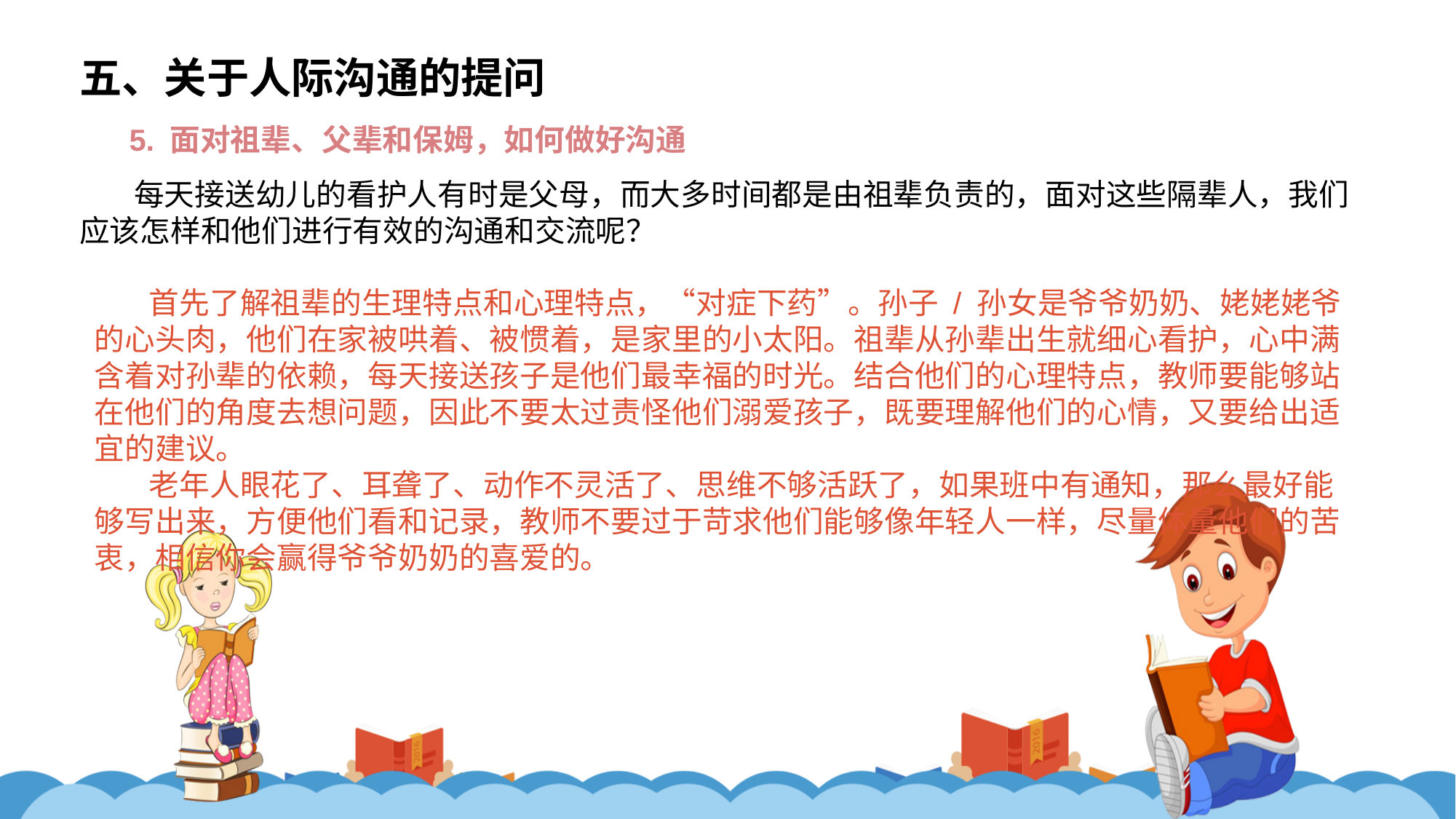

五、关于人际沟通的提问
5. 面对祖辈、父辈和保姆，如何做好沟通
每天接送幼儿的看护人有时是父母，而大多时间都是由祖辈负责的，面对这些隔辈人，我们应该怎样和他们进行有效的沟通和交流呢？
首先了解祖辈的生理特点和心理特点，“对症下药”。孙子 / 孙女是爷爷奶奶、姥姥姥爷的心头肉，他们在家被哄着、被惯着，是家里的小太阳。祖辈从孙辈出生就细心看护，心中满含着对孙辈的依赖，每天接送孩子是他们最幸福的时光。结合他们的心理特点，教师要能够站在他们的角度去想问题，因此不要太过责怪他们溺爱孩子，既要理解他们的心情，又要给出适宜的建议。
老年人眼花了、耳聋了、动作不灵活了、思维不够活跃了，如果班中有通知，那么最好能够写出来，方便他们看和记录，教师不要过于苛求他们能够像年轻人一样，尽量体量他们的苦衷，相信你会赢得爷爷奶奶的喜爱的。